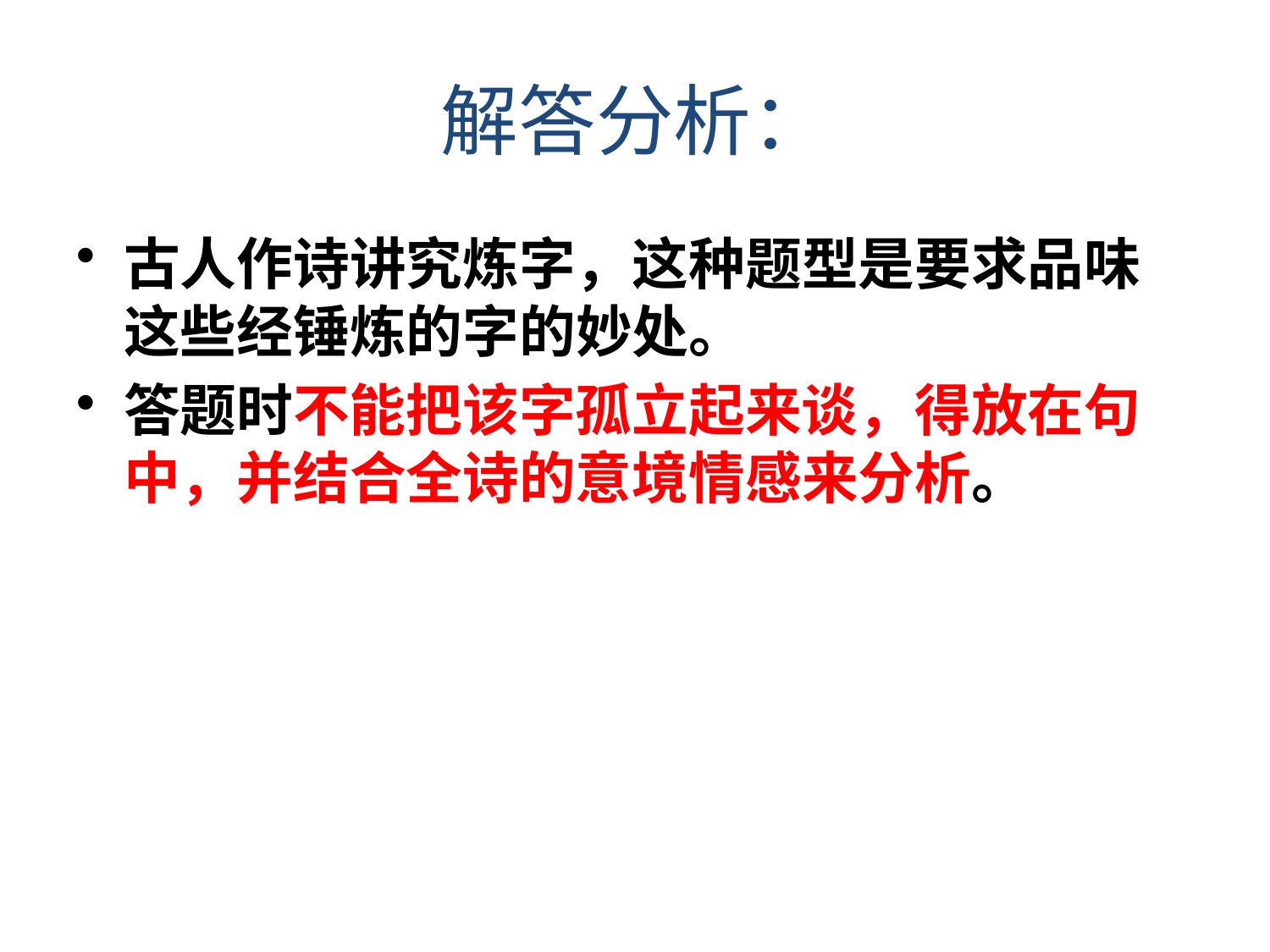

解答分析：
古人作诗讲究炼字，这种题型是要求品味这些经锤炼的字的妙处。
答题时不能把该字孤立起来谈，得放在句中，并结合全诗的意境情感来分析。